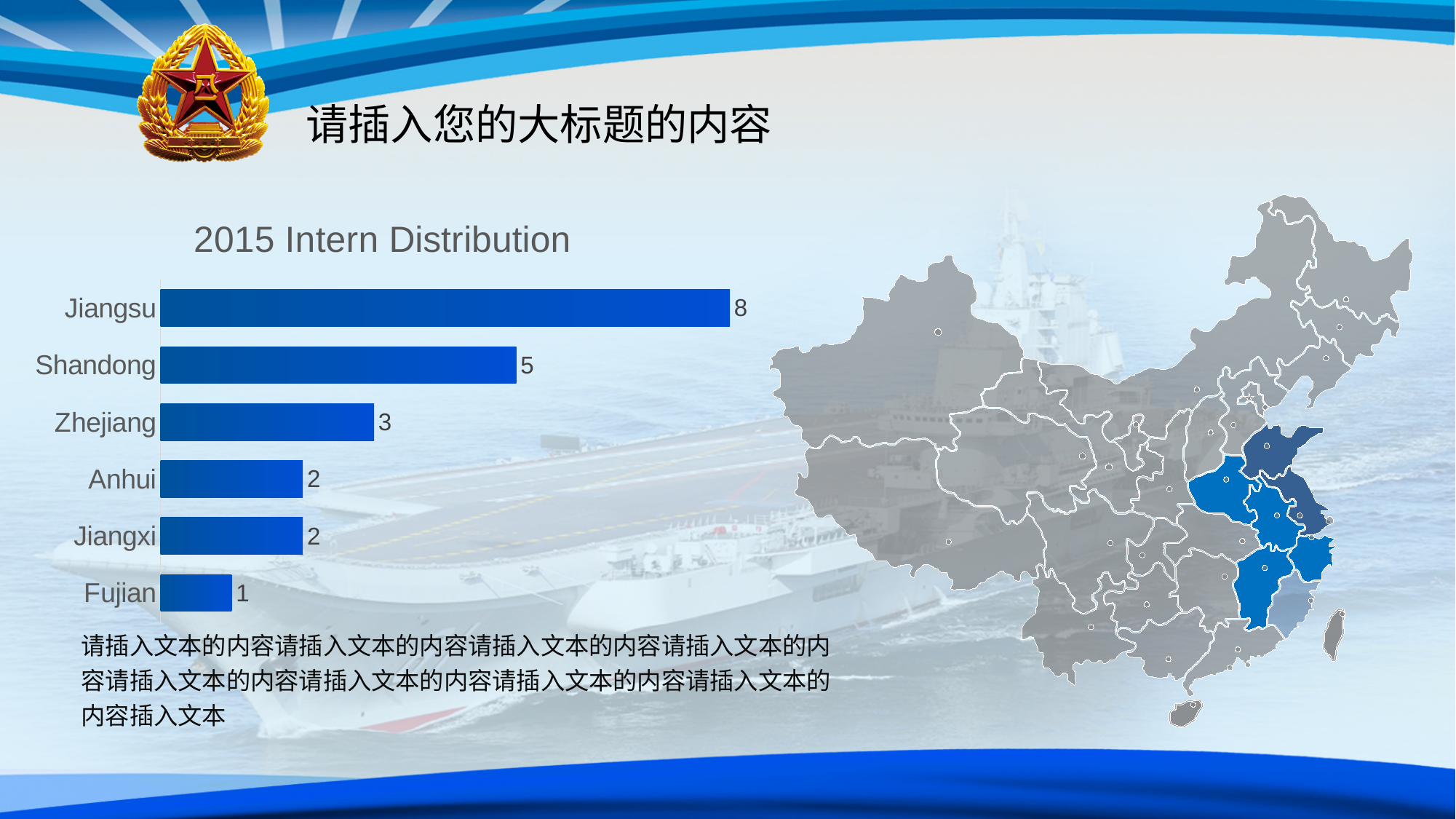

### Chart: 2015 Intern Distribution

| Category | 系列 1 |
|---|---|
| Fujian | 1.0 |
| Jiangxi | 2.0 |
| Anhui | 2.0 |
| Zhejiang | 3.0 |
| Shandong | 5.0 |
| Jiangsu | 8.0 |

请插入文本的内容请插入文本的内容请插入文本的内容请插入文本的内容请插入文本的内容请插入文本的内容请插入文本的内容请插入文本的内容插入文本
11